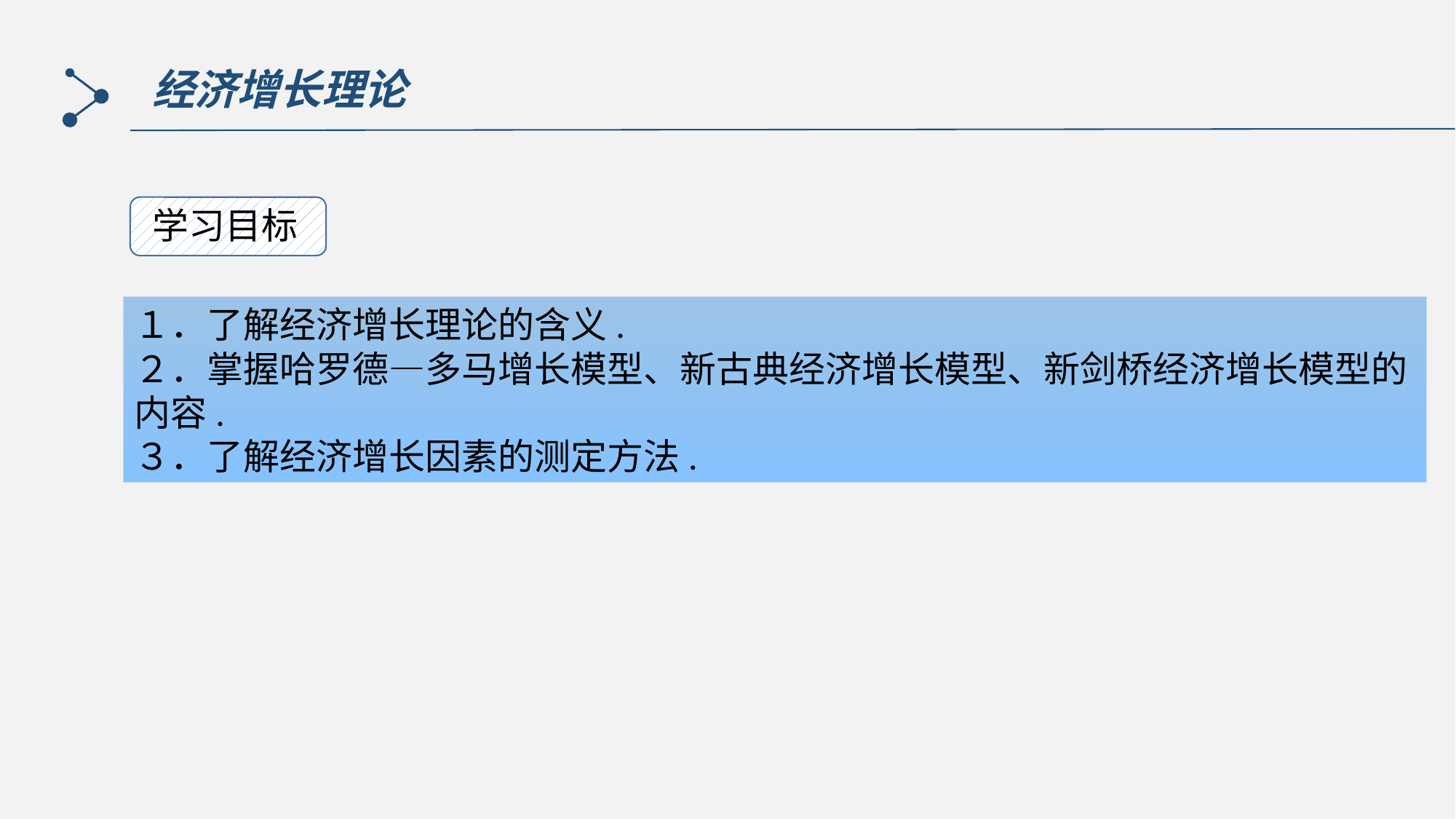

经济增长理论

学习目标
１．了解经济增长理论的含义.
２．掌握哈罗德—多马增长模型、新古典经济增长模型、新剑桥经济增长模型的
内容.
３．了解经济增长因素的测定方法.